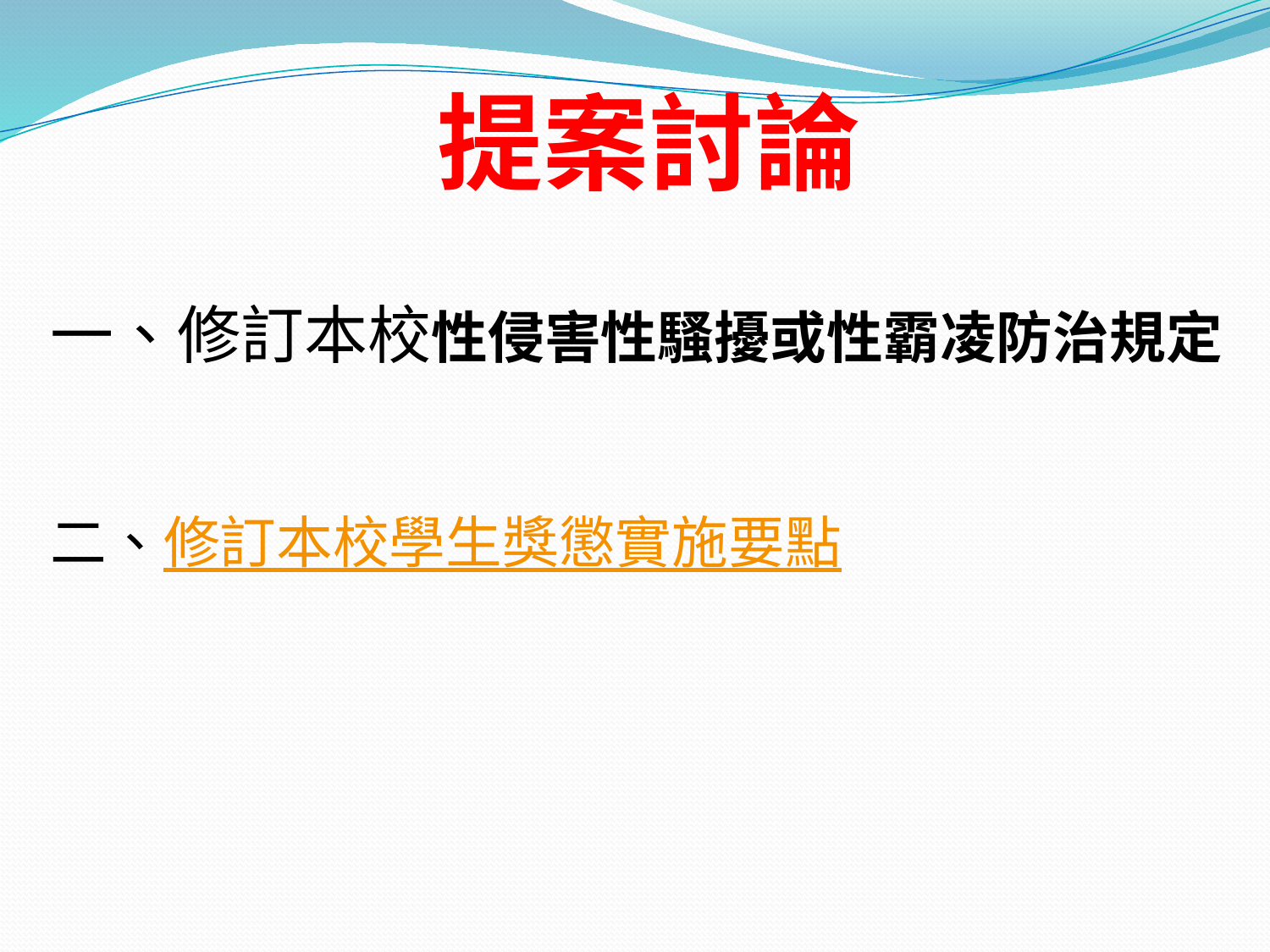

提案討論

一、修訂本校性侵害性騷擾或性霸凌防治規定

二、修訂本校學生獎懲實施要點